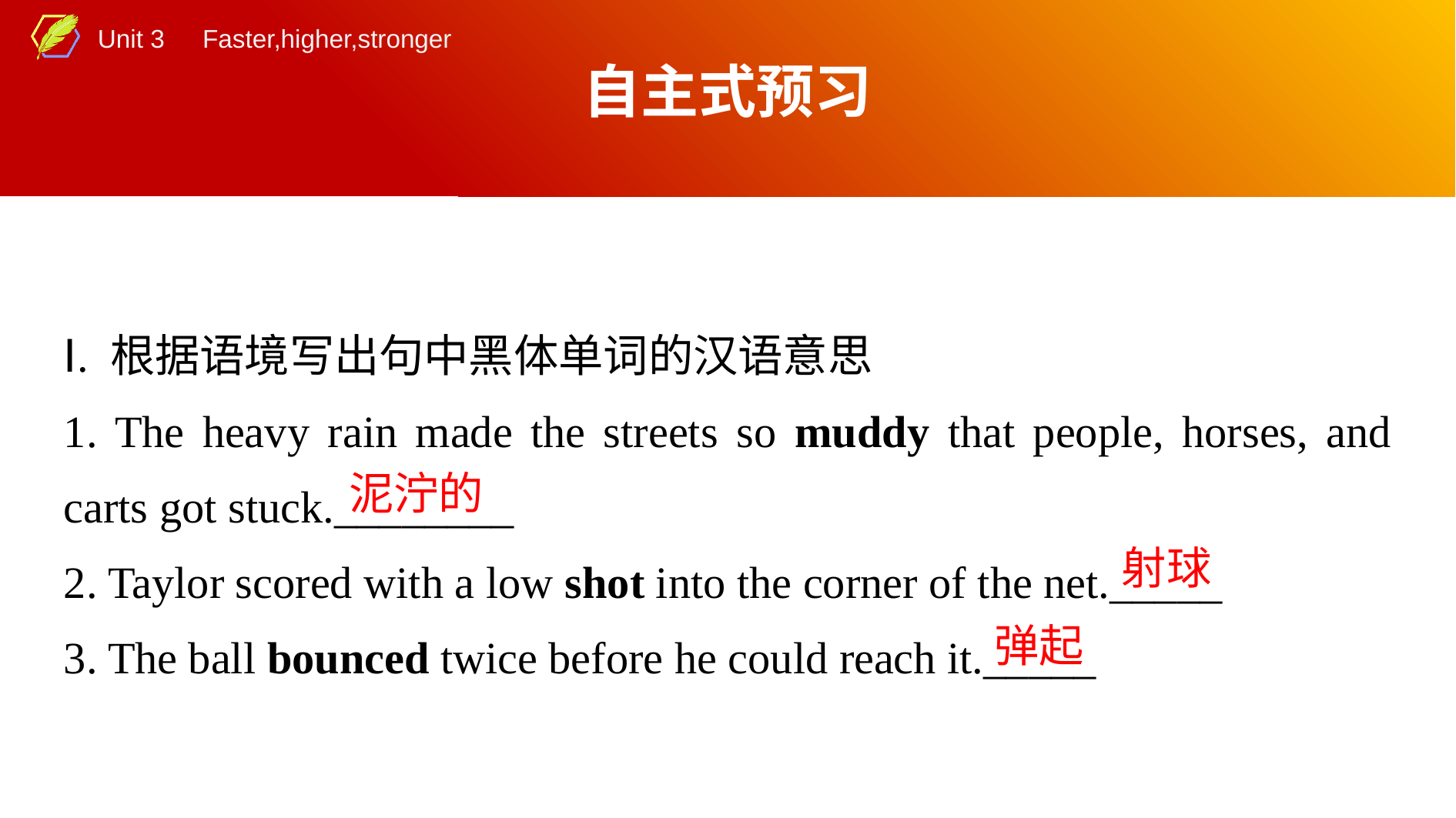

自主式预习
Ⅰ. 根据语境写出句中黑体单词的汉语意思
1. The heavy rain made the streets so muddy that people, horses, and carts got stuck.________
2. Taylor scored with a low shot into the corner of the net._____
3. The ball bounced twice before he could reach it._____
泥泞的
射球
弹起